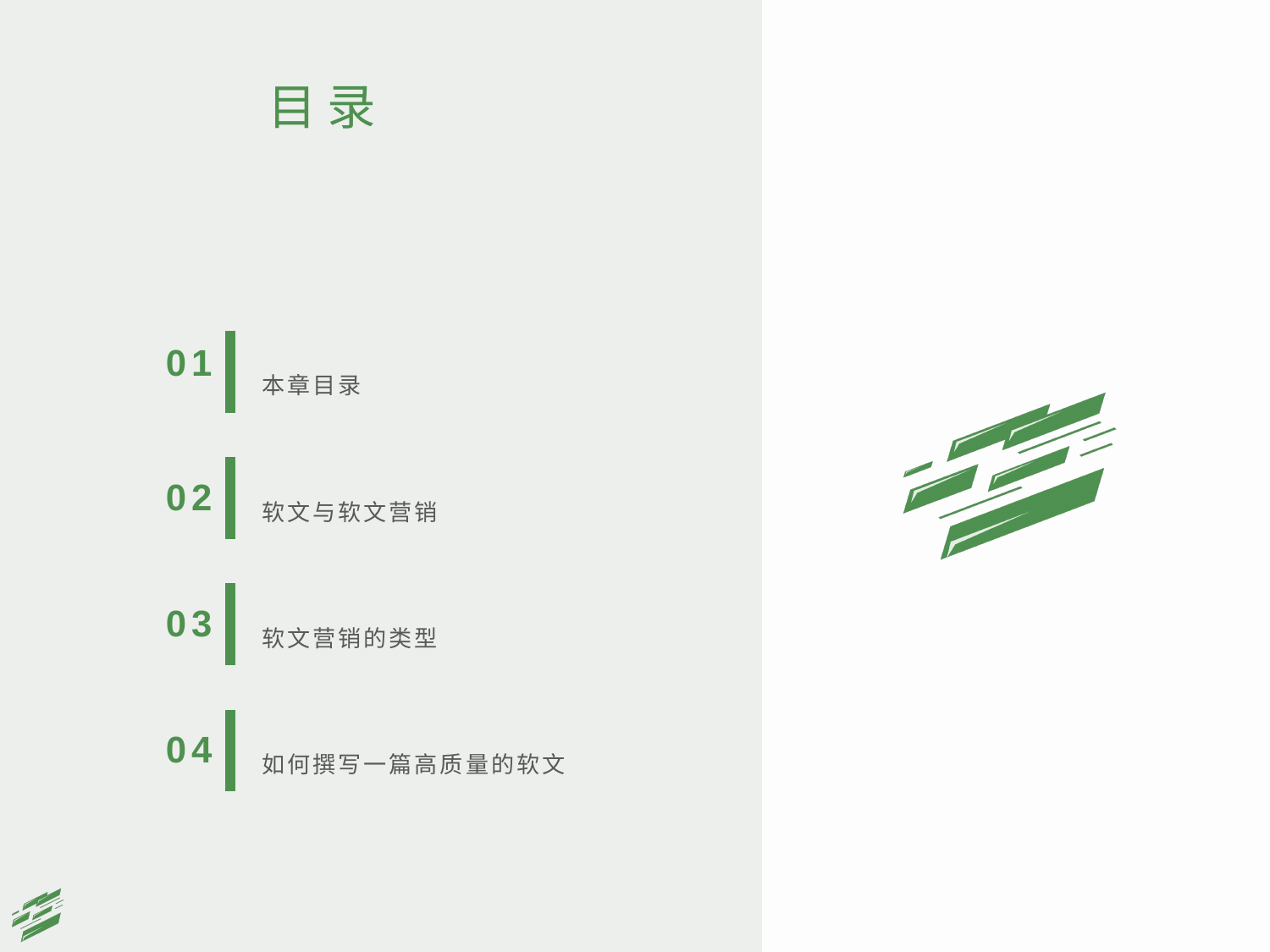

目录
01
本章目录
02
软文与软文营销
03
软文营销的类型
04
如何撰写一篇高质量的软文